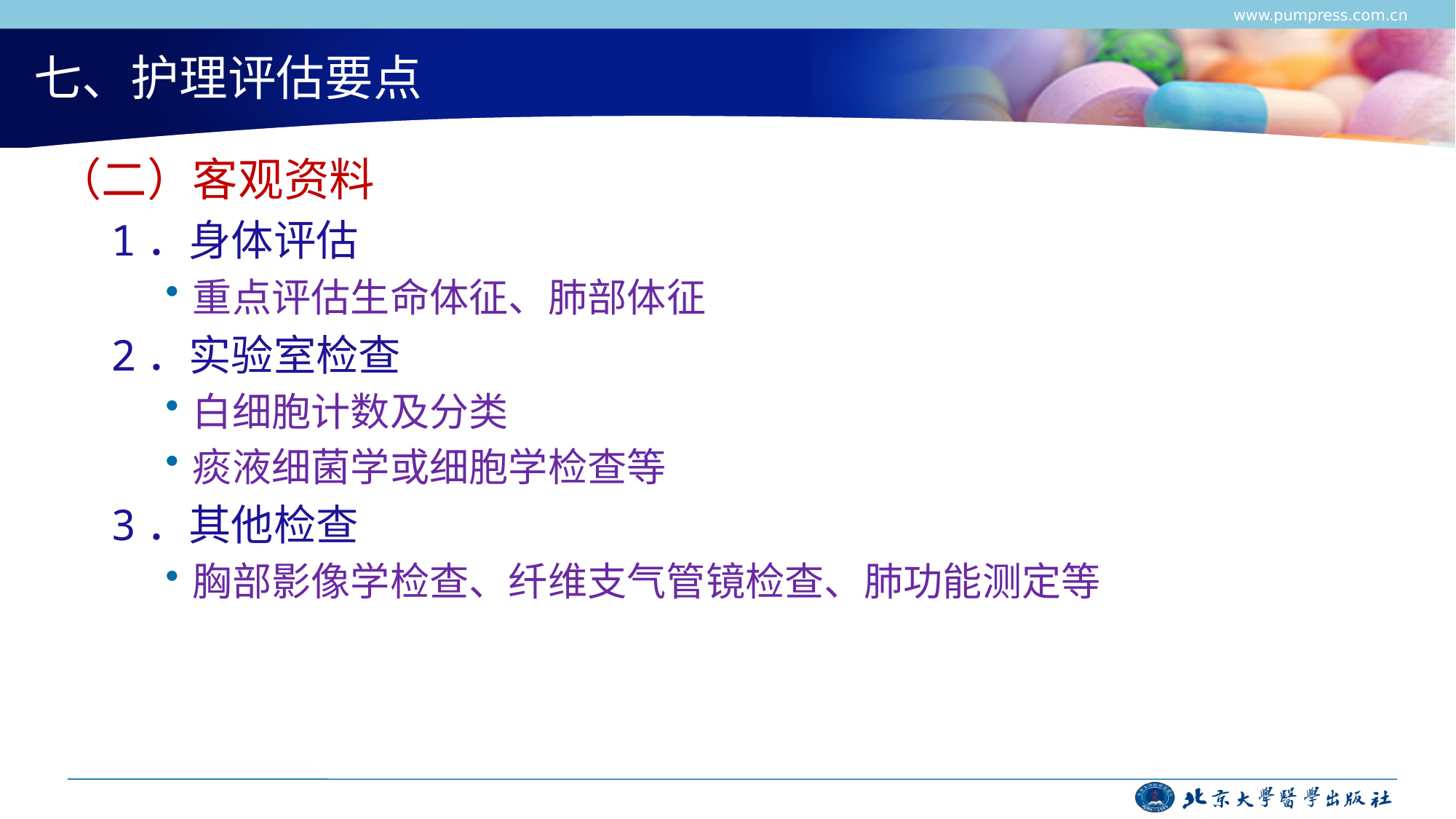

www.pumpress.com.cn
# 七、护理评估要点
（二）客观资料
1．身体评估
重点评估生命体征、肺部体征
2．实验室检查
白细胞计数及分类
痰液细菌学或细胞学检查等
3．其他检查
胸部影像学检查、纤维支气管镜检查、肺功能测定等